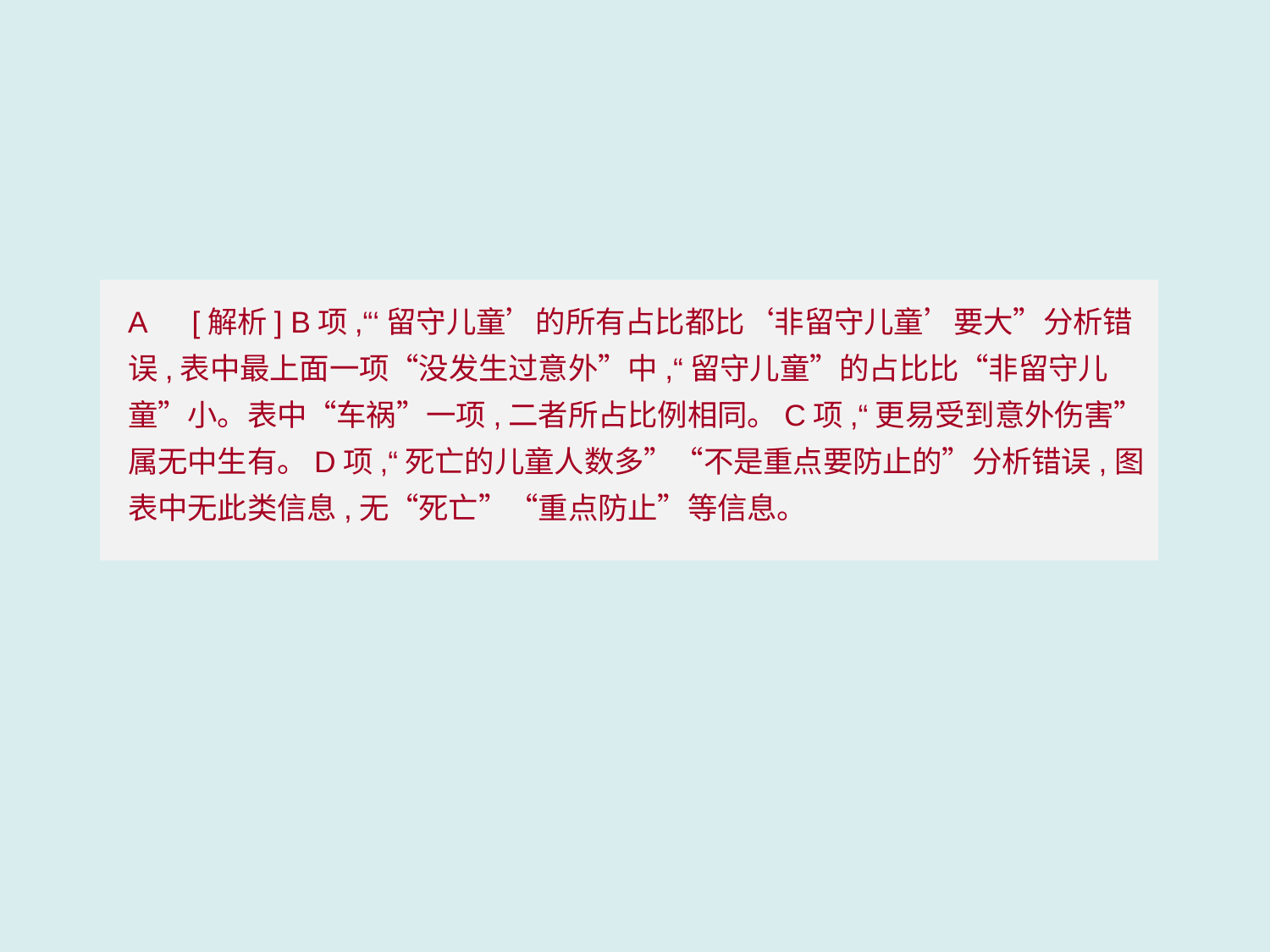

A　[解析] B项,“‘留守儿童’的所有占比都比‘非留守儿童’要大”分析错误,表中最上面一项“没发生过意外”中,“留守儿童”的占比比“非留守儿童”小。表中“车祸”一项,二者所占比例相同。C项,“更易受到意外伤害”属无中生有。D项,“死亡的儿童人数多”“不是重点要防止的”分析错误,图表中无此类信息,无“死亡”“重点防止”等信息。